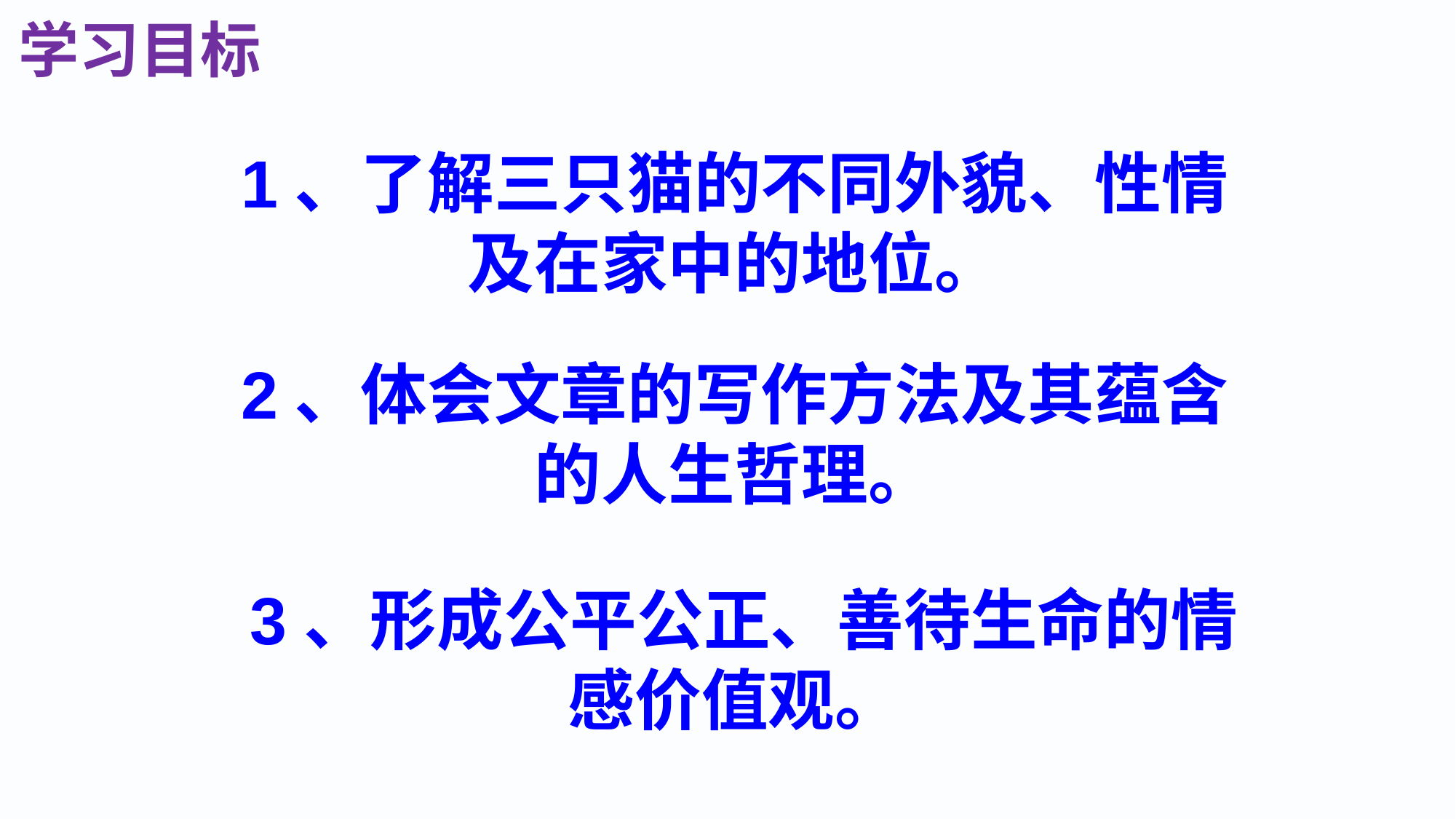

学习目标
1、了解三只猫的不同外貌、性情及在家中的地位。

2、体会文章的写作方法及其蕴含的人生哲理。

 3、形成公平公正、善待生命的情感价值观。